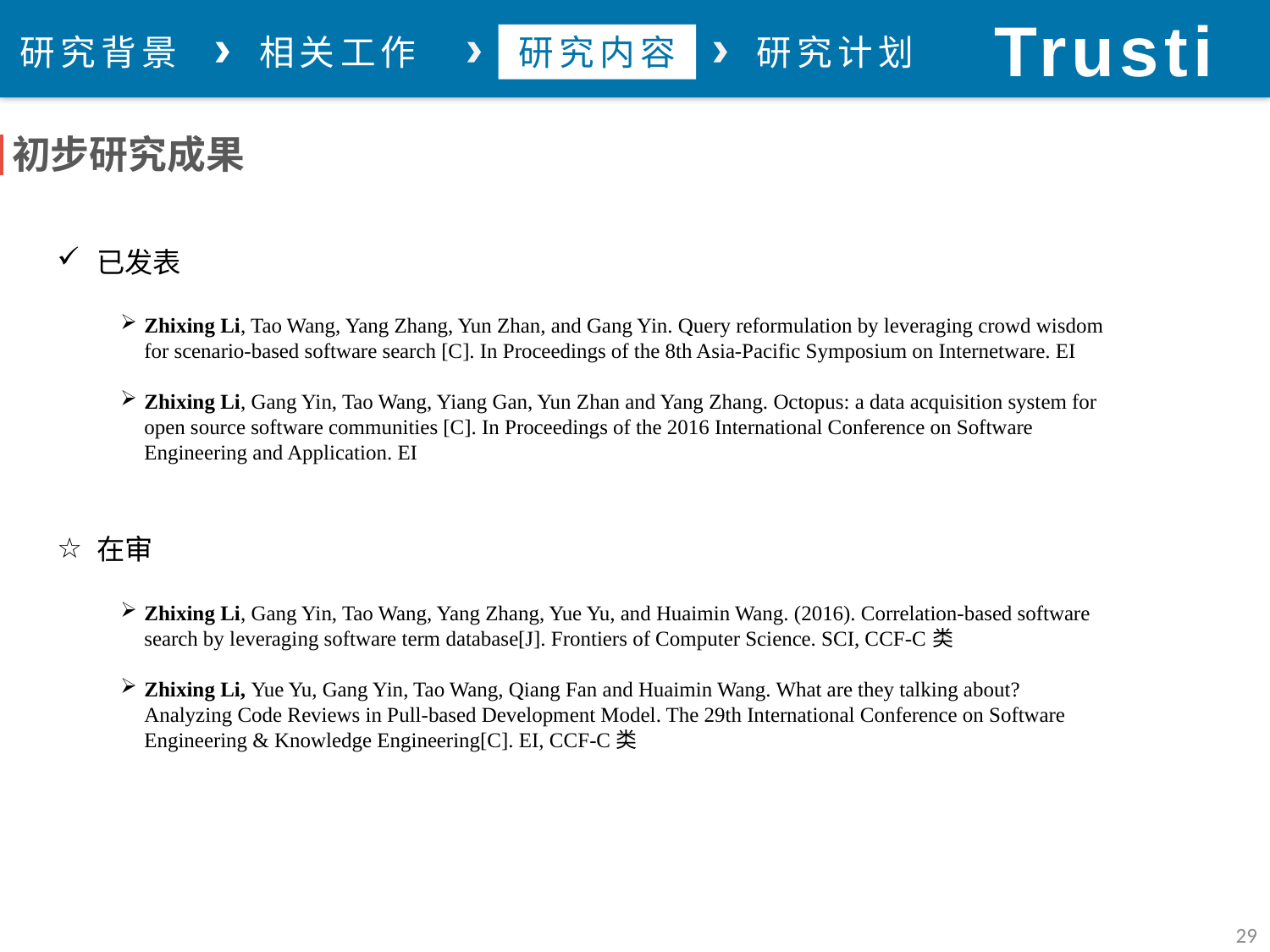

Trustie

论文总结
研究背景
相关工作
研究内容
研究计划

初步研究成果
已发表

Zhixing Li, Tao Wang, Yang Zhang, Yun Zhan, and Gang Yin. Query reformulation by leveraging crowd wisdom for scenario-based software search [C]. In Proceedings of the 8th Asia-Pacific Symposium on Internetware. EI

Zhixing Li, Gang Yin, Tao Wang, Yiang Gan, Yun Zhan and Yang Zhang. Octopus: a data acquisition system for open source software communities [C]. In Proceedings of the 2016 International Conference on Software Engineering and Application. EI

在审

Zhixing Li, Gang Yin, Tao Wang, Yang Zhang, Yue Yu, and Huaimin Wang. (2016). Correlation-based software search by leveraging software term database[J]. Frontiers of Computer Science. SCI, CCF-C类

Zhixing Li, Yue Yu, Gang Yin, Tao Wang, Qiang Fan and Huaimin Wang. What are they talking about? Analyzing Code Reviews in Pull-based Development Model. The 29th International Conference on Software Engineering & Knowledge Engineering[C]. EI, CCF-C类
29